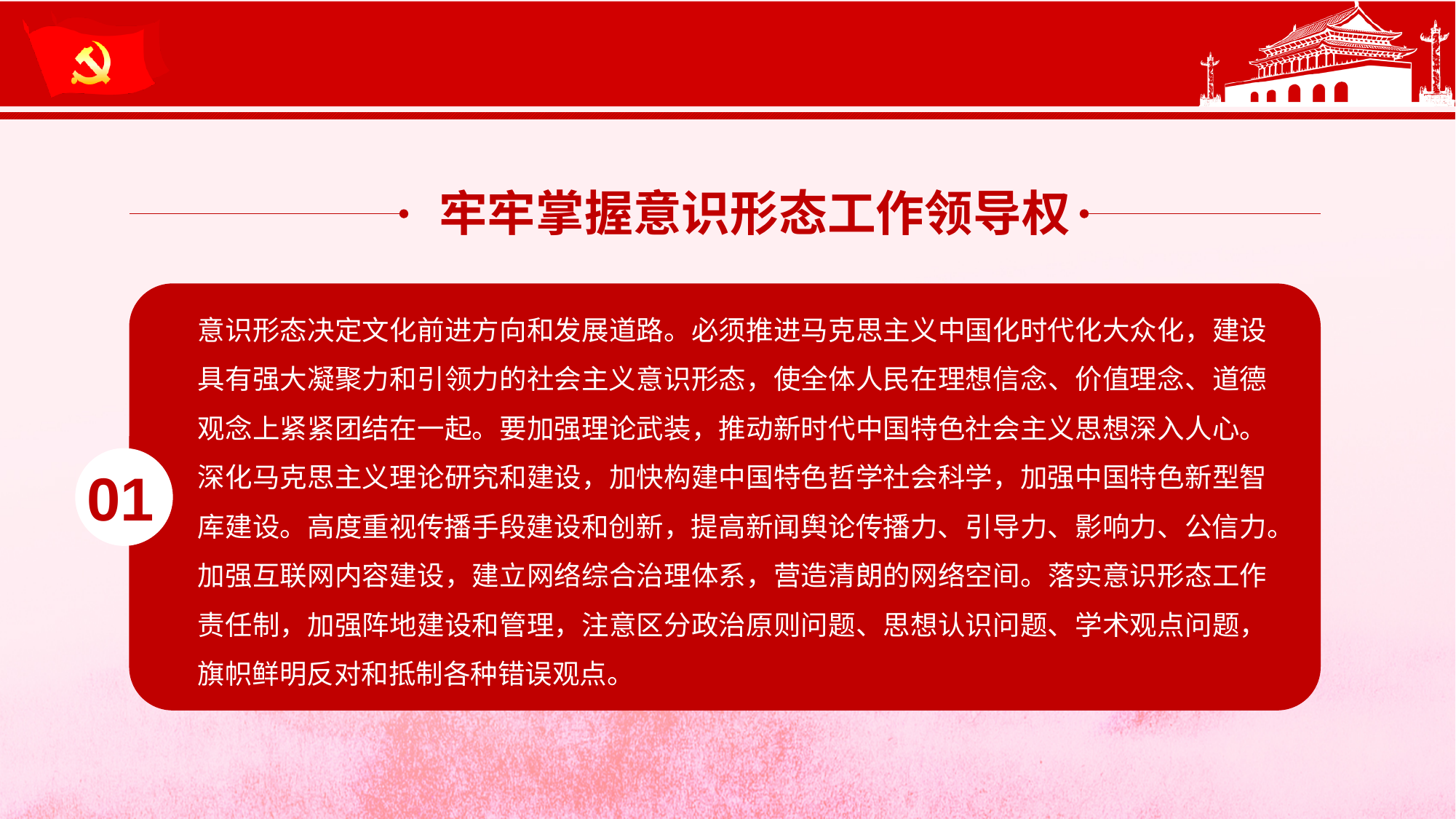

牢牢掌握意识形态工作领导权

意识形态决定文化前进方向和发展道路。必须推进马克思主义中国化时代化大众化，建设具有强大凝聚力和引领力的社会主义意识形态，使全体人民在理想信念、价值理念、道德观念上紧紧团结在一起。要加强理论武装，推动新时代中国特色社会主义思想深入人心。深化马克思主义理论研究和建设，加快构建中国特色哲学社会科学，加强中国特色新型智库建设。高度重视传播手段建设和创新，提高新闻舆论传播力、引导力、影响力、公信力。加强互联网内容建设，建立网络综合治理体系，营造清朗的网络空间。落实意识形态工作责任制，加强阵地建设和管理，注意区分政治原则问题、思想认识问题、学术观点问题，旗帜鲜明反对和抵制各种错误观点。

01